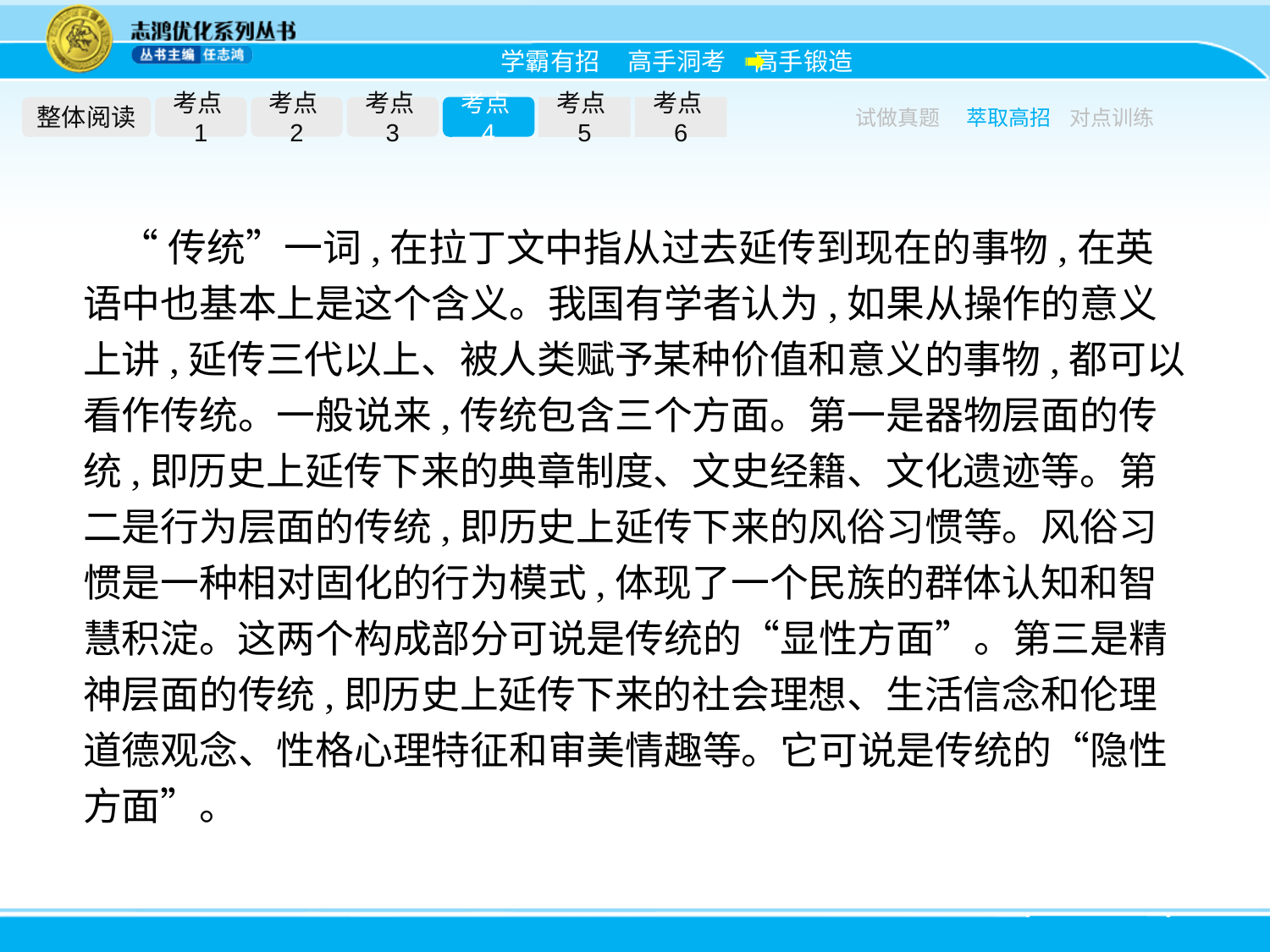

整体阅读
考点1
考点2
考点3
考点4
考点5
考点6
试做真题
萃取高招
对点训练
“传统”一词,在拉丁文中指从过去延传到现在的事物,在英语中也基本上是这个含义。我国有学者认为,如果从操作的意义上讲,延传三代以上、被人类赋予某种价值和意义的事物,都可以看作传统。一般说来,传统包含三个方面。第一是器物层面的传统,即历史上延传下来的典章制度、文史经籍、文化遗迹等。第二是行为层面的传统,即历史上延传下来的风俗习惯等。风俗习惯是一种相对固化的行为模式,体现了一个民族的群体认知和智慧积淀。这两个构成部分可说是传统的“显性方面”。第三是精神层面的传统,即历史上延传下来的社会理想、生活信念和伦理道德观念、性格心理特征和审美情趣等。它可说是传统的“隐性方面”。